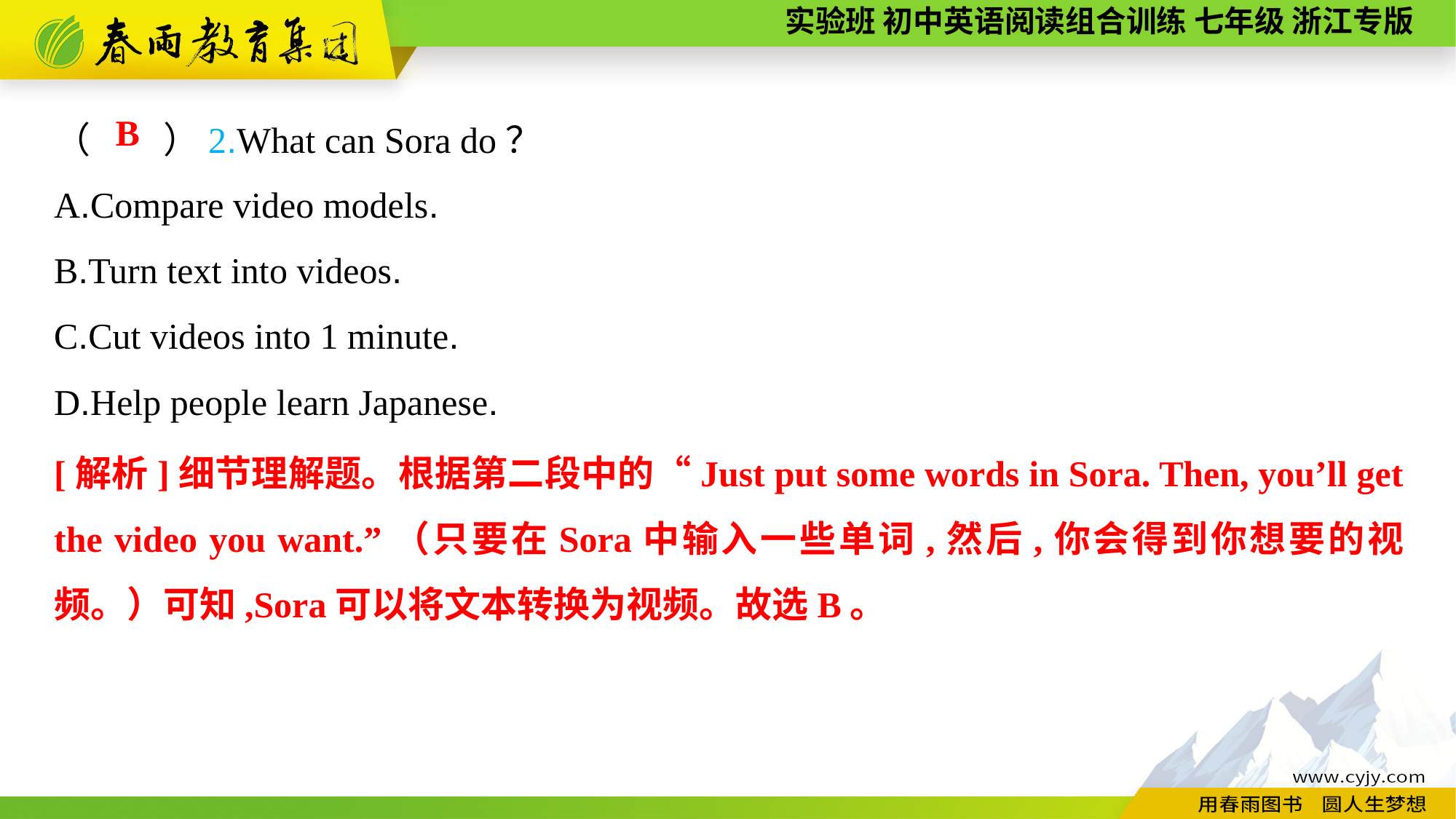

（　　）2.What can Sora do？
A.Compare video models.
B.Turn text into videos.
C.Cut videos into 1 minute.
D.Help people learn Japanese.
B
[解析]细节理解题。根据第二段中的“Just put some words in Sora. Then, you’ll get the video you want.”（只要在Sora中输入一些单词,然后,你会得到你想要的视频。）可知,Sora可以将文本转换为视频。故选B。